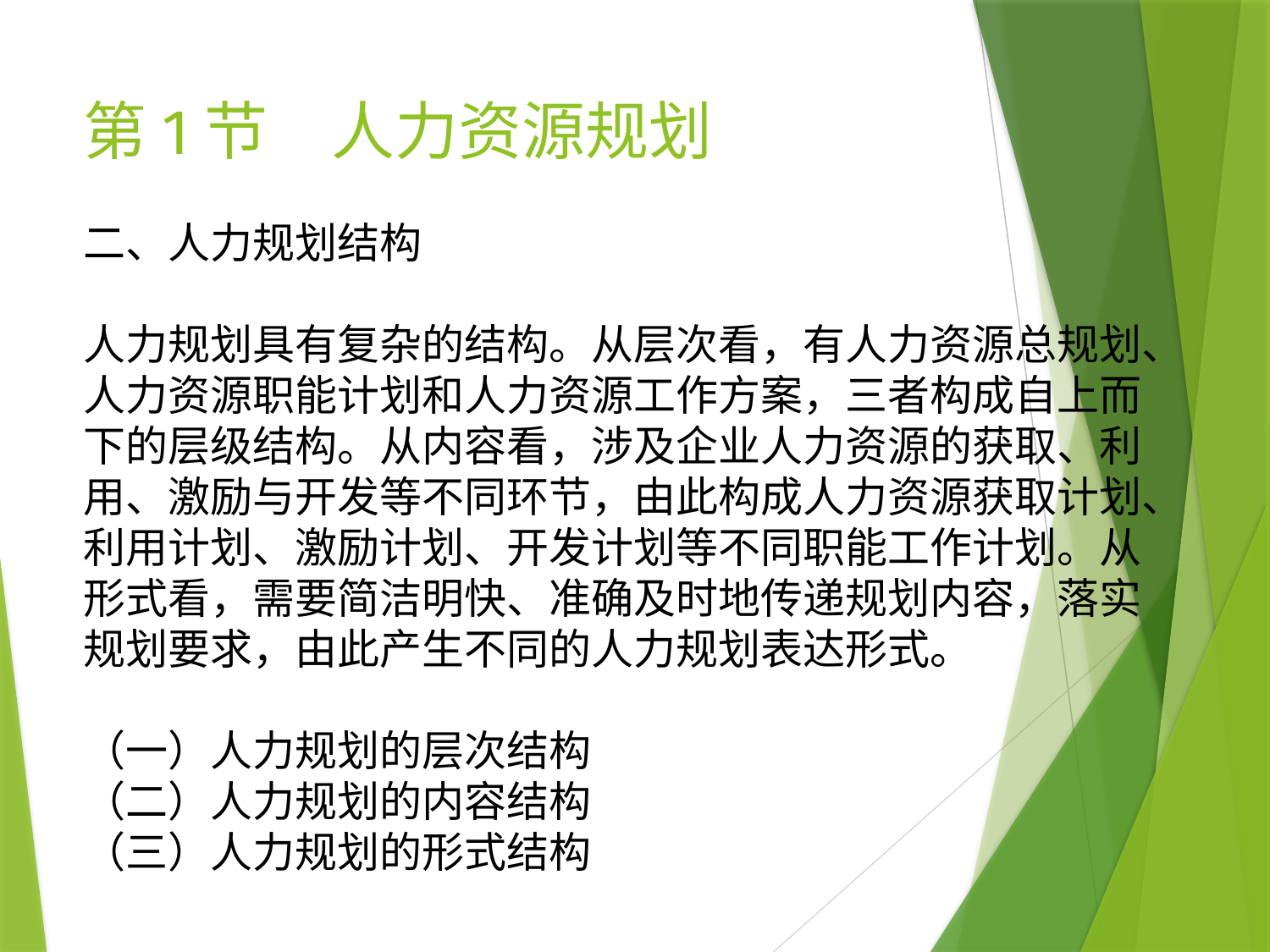

# 第1节　人力资源规划
二、人力规划结构

人力规划具有复杂的结构。从层次看，有人力资源总规划、人力资源职能计划和人力资源工作方案，三者构成自上而下的层级结构。从内容看，涉及企业人力资源的获取、利用、激励与开发等不同环节，由此构成人力资源获取计划、利用计划、激励计划、开发计划等不同职能工作计划。从形式看，需要简洁明快、准确及时地传递规划内容，落实规划要求，由此产生不同的人力规划表达形式。

（一）人力规划的层次结构
（二）人力规划的内容结构
（三）人力规划的形式结构